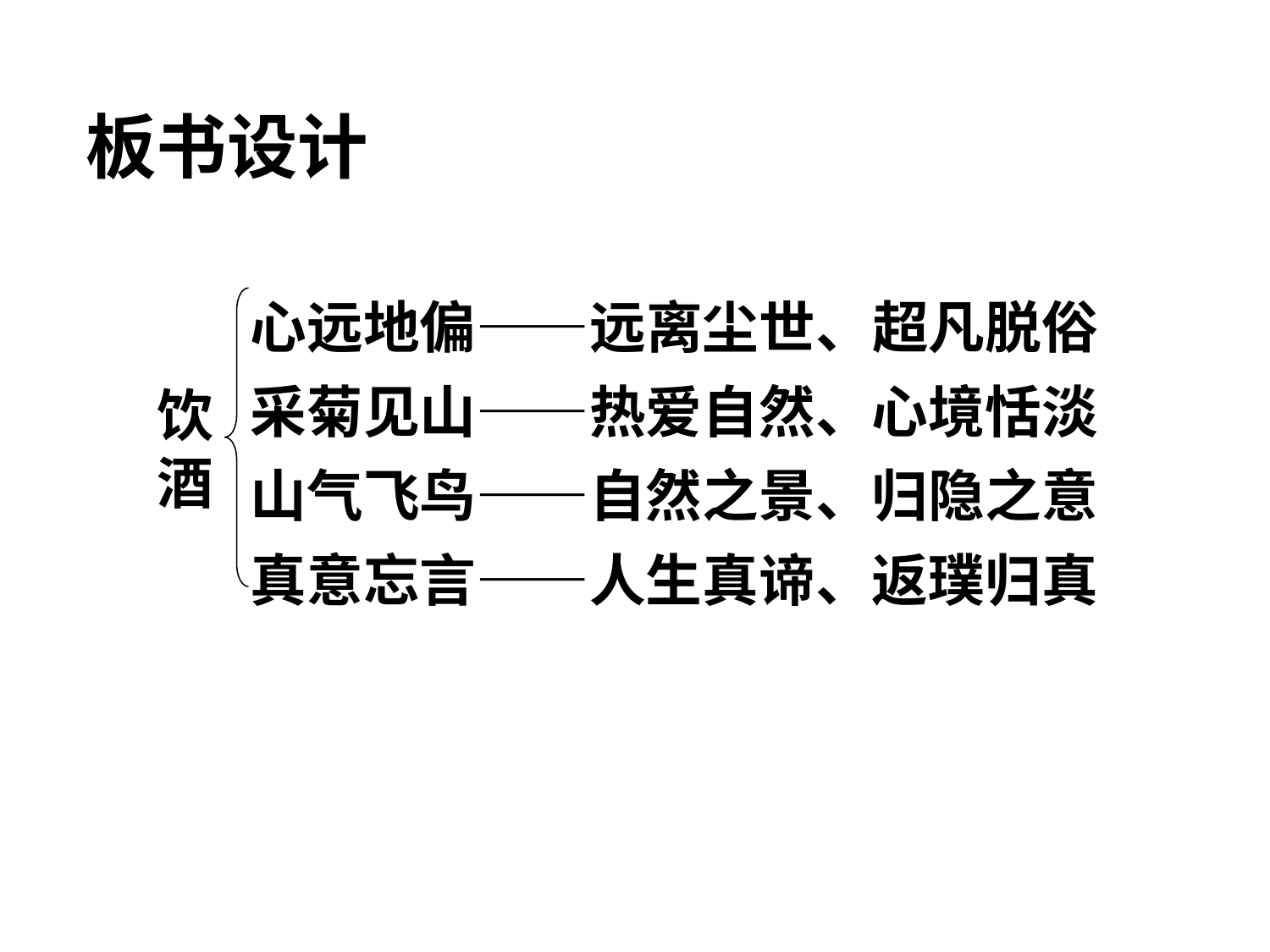

板书设计
心远地偏——远离尘世、超凡脱俗
采菊见山——热爱自然、心境恬淡
山气飞鸟——自然之景、归隐之意
真意忘言——人生真谛、返璞归真

饮酒